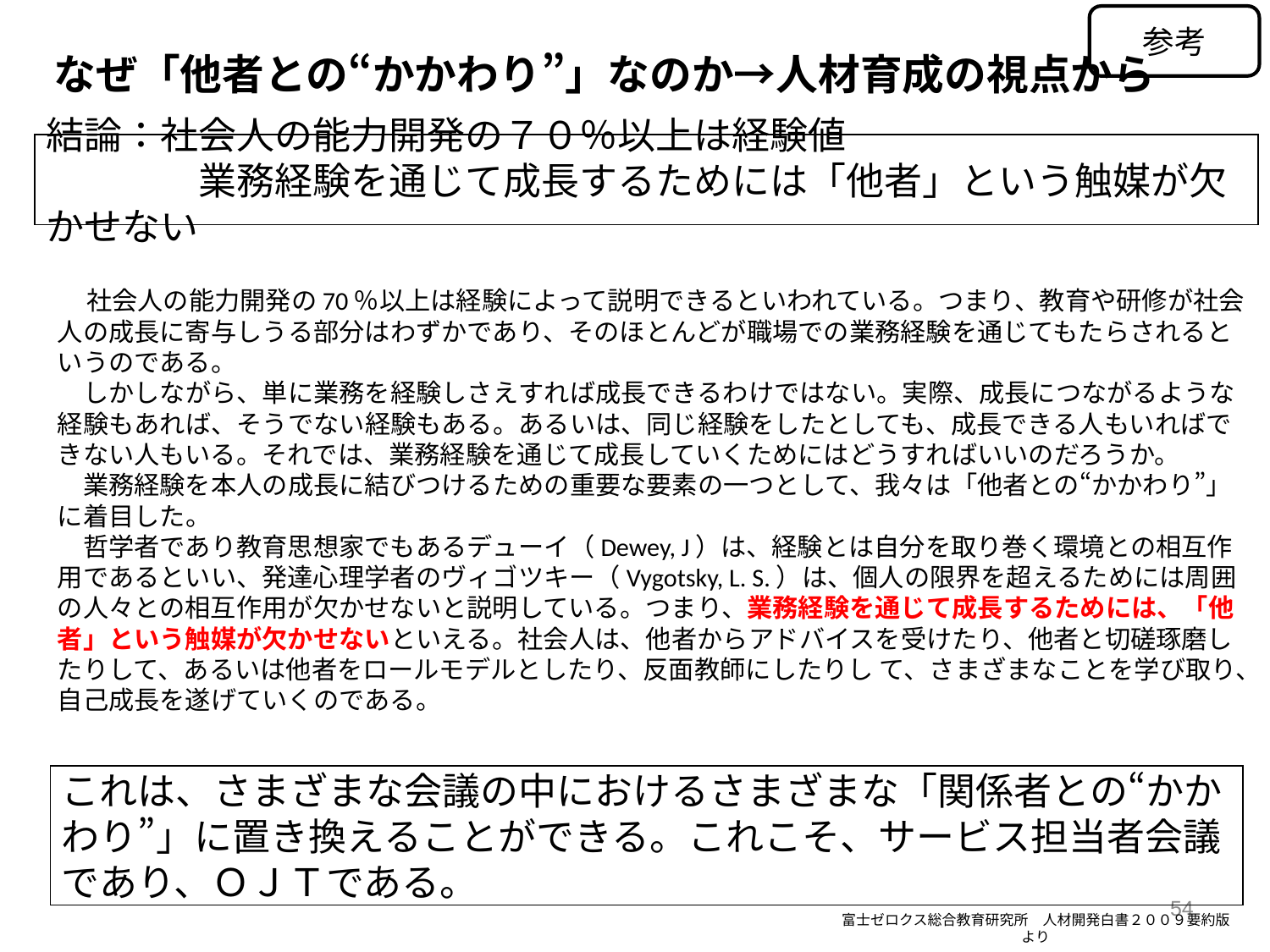

参考
# なぜ「他者との“かかわり”」なのか→人材育成の視点から
結論：社会人の能力開発の７０％以上は経験値
　　　　業務経験を通じて成長するためには「他者」という触媒が欠かせない
　社会人の能力開発の70％以上は経験によって説明できるといわれている。つまり、教育や研修が社会人の成長に寄与しうる部分はわずかであり、そのほとんどが職場での業務経験を通じてもたらされるというのである。
　しかしながら、単に業務を経験しさえすれば成長できるわけではない。実際、成長につながるような経験もあれば、そうでない経験もある。あるいは、同じ経験をしたとしても、成長できる人もいればできない人もいる。それでは、業務経験を通じて成長していくためにはどうすればいいのだろうか。
　業務経験を本人の成長に結びつけるための重要な要素の一つとして、我々は「他者との“かかわり”」に着目した。
　哲学者であり教育思想家でもあるデューイ（Dewey, J）は、経験とは自分を取り巻く環境との相互作用であるといい、発達心理学者のヴィゴツキー（Vygotsky, L. S.）は、個人の限界を超えるためには周囲の人々との相互作用が欠かせないと説明している。つまり、業務経験を通じて成長するためには、「他者」という触媒が欠かせないといえる。社会人は、他者からアドバイスを受けたり、他者と切磋琢磨したりして、あるいは他者をロールモデルとしたり、反面教師にしたりし て、さまざまなことを学び取り、自己成長を遂げていくのである。
これは、さまざまな会議の中におけるさまざまな「関係者との“かかわり”」に置き換えることができる。これこそ、サービス担当者会議であり、ＯＪＴである。
54
富士ゼロクス総合教育研究所　人材開発白書２００９要約版より